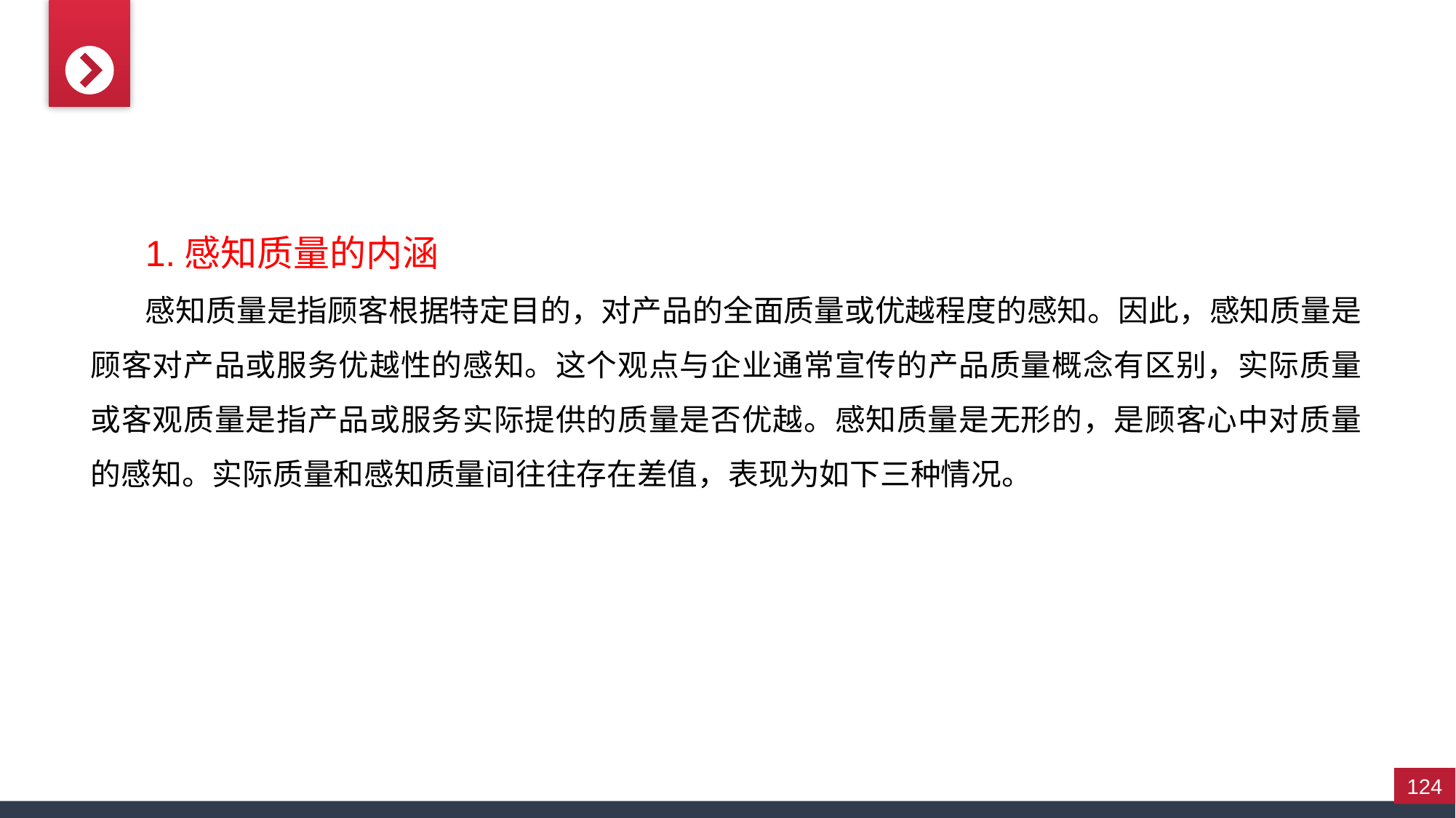

1.感知质量的内涵
感知质量是指顾客根据特定目的，对产品的全面质量或优越程度的感知。因此，感知质量是顾客对产品或服务优越性的感知。这个观点与企业通常宣传的产品质量概念有区别，实际质量或客观质量是指产品或服务实际提供的质量是否优越。感知质量是无形的，是顾客心中对质量的感知。实际质量和感知质量间往往存在差值，表现为如下三种情况。